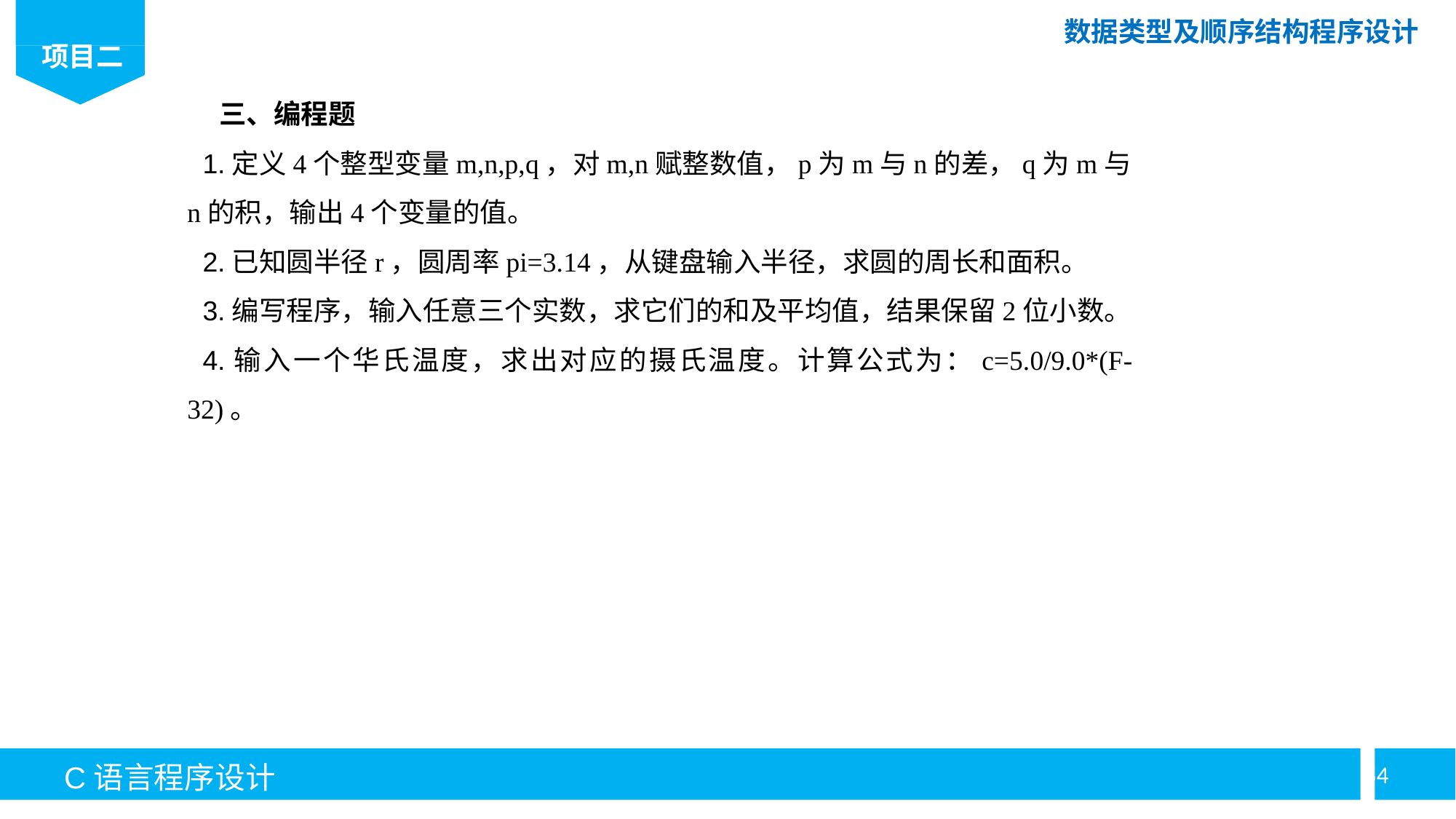

三、编程题
1.定义4个整型变量m,n,p,q，对m,n赋整数值，p为m与n的差，q为m与n的积，输出4个变量的值。
2.已知圆半径r，圆周率pi=3.14，从键盘输入半径，求圆的周长和面积。
3.编写程序，输入任意三个实数，求它们的和及平均值，结果保留2位小数。
4.输入一个华氏温度，求出对应的摄氏温度。计算公式为：c=5.0/9.0*(F-32)。